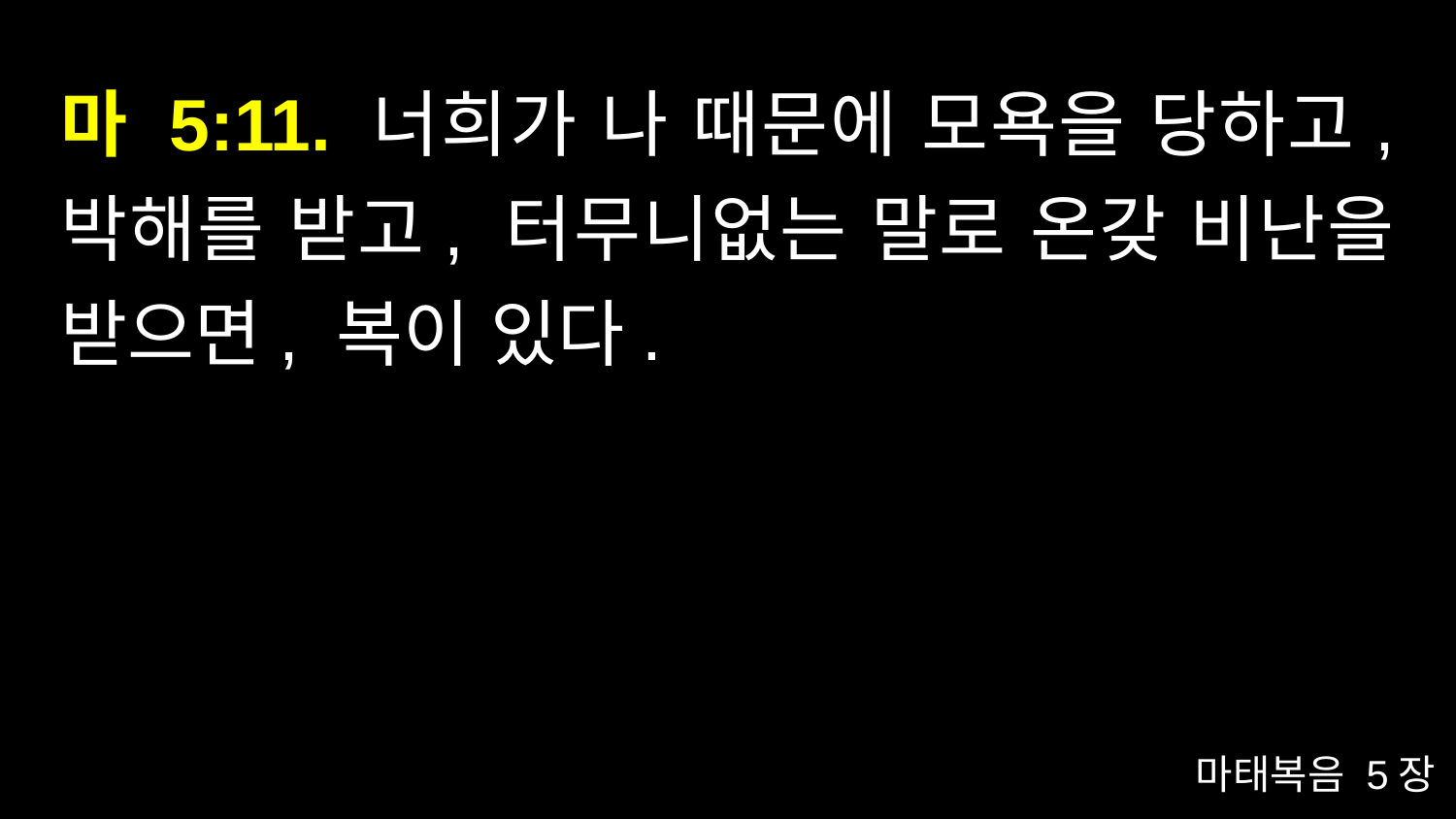

# 마 5:11. 너희가 나 때문에 모욕을 당하고, 박해를 받고, 터무니없는 말로 온갖 비난을 받으면, 복이 있다.
마태복음 5장